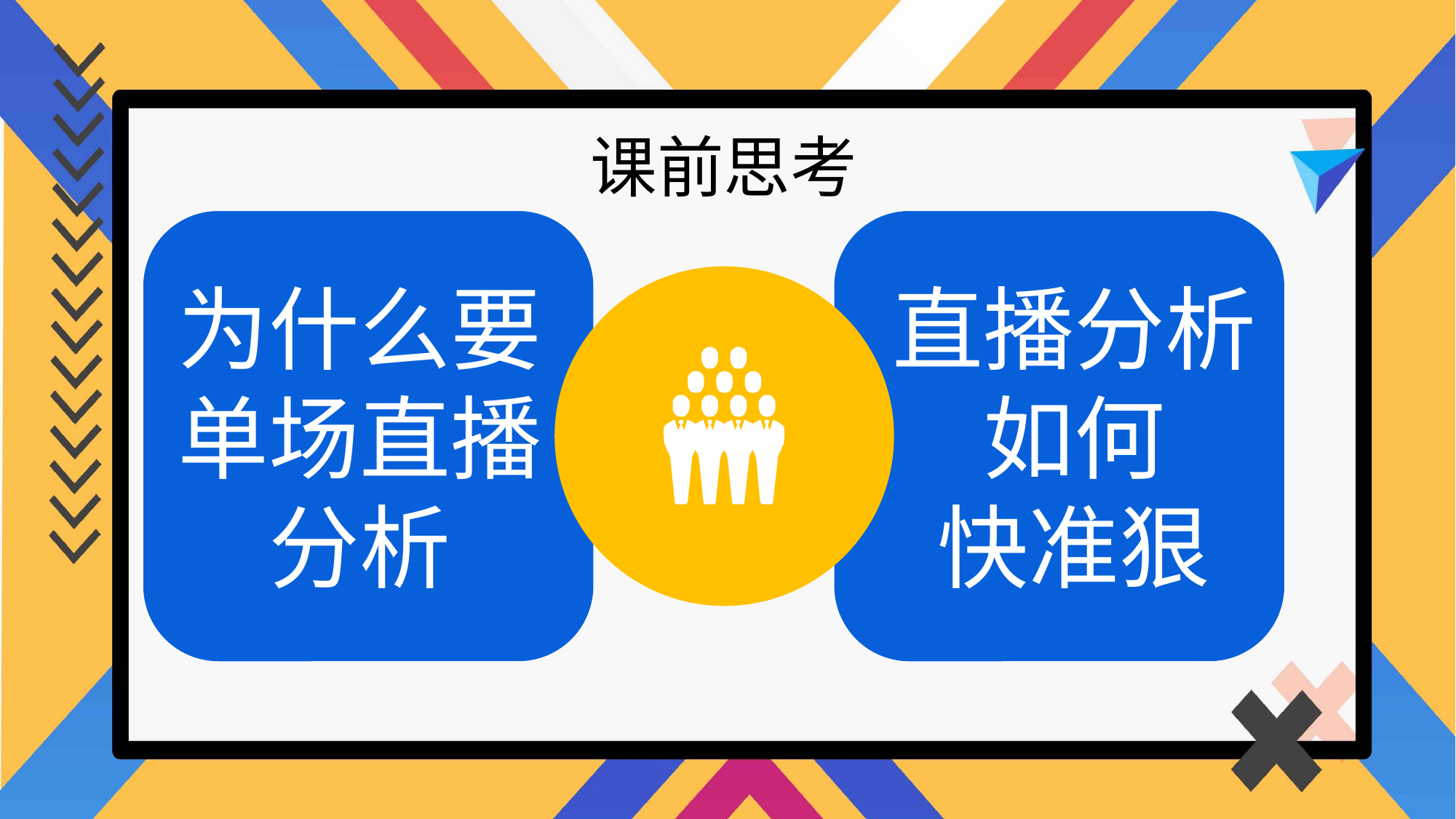

课前思考

为什么要
单场直播
分析

直播分析
如何
快准狠